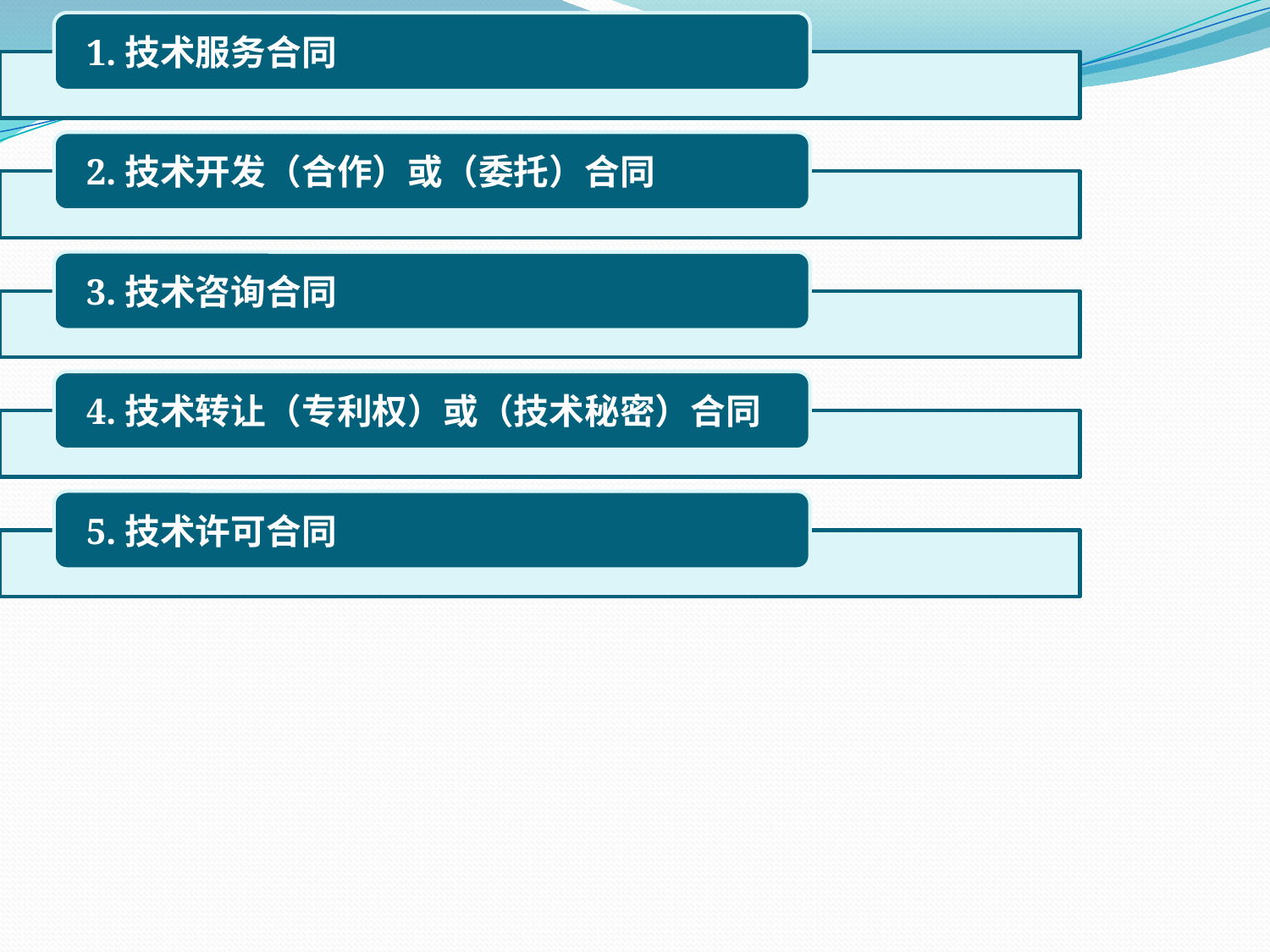

# 一、技术合同的种类

1.技术服务合同

2.技术开发（合作）或（委托）合同

3.技术咨询合同

4.技术转让（专利权）或（技术秘密）合同

5.技术许可合同